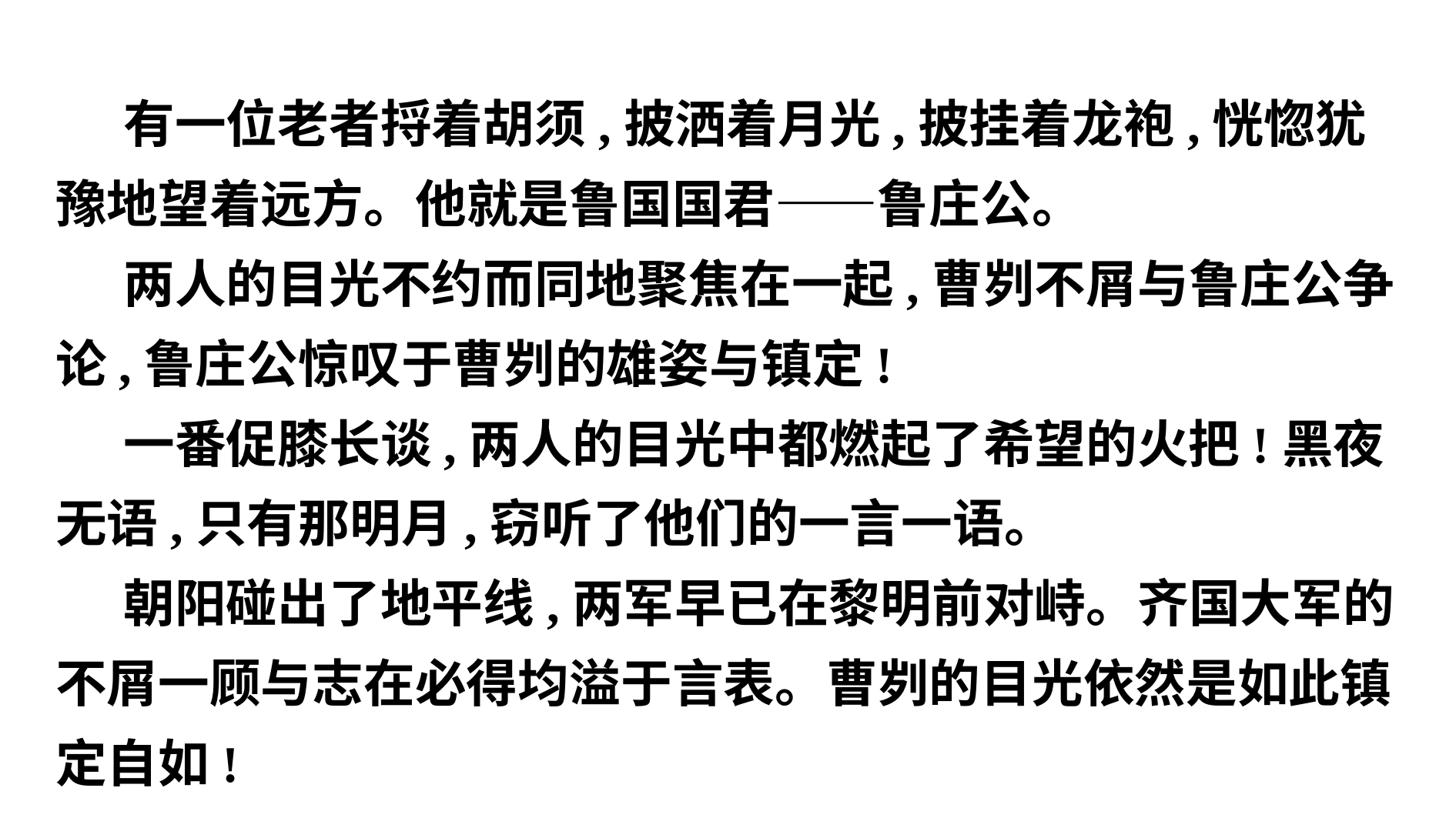

有一位老者捋着胡须,披洒着月光,披挂着龙袍,恍惚犹豫地望着远方。他就是鲁国国君——鲁庄公。
两人的目光不约而同地聚焦在一起,曹刿不屑与鲁庄公争论,鲁庄公惊叹于曹刿的雄姿与镇定!
一番促膝长谈,两人的目光中都燃起了希望的火把!黑夜无语,只有那明月,窃听了他们的一言一语。
朝阳碰出了地平线,两军早已在黎明前对峙。齐国大军的不屑一顾与志在必得均溢于言表。曹刿的目光依然是如此镇定自如!